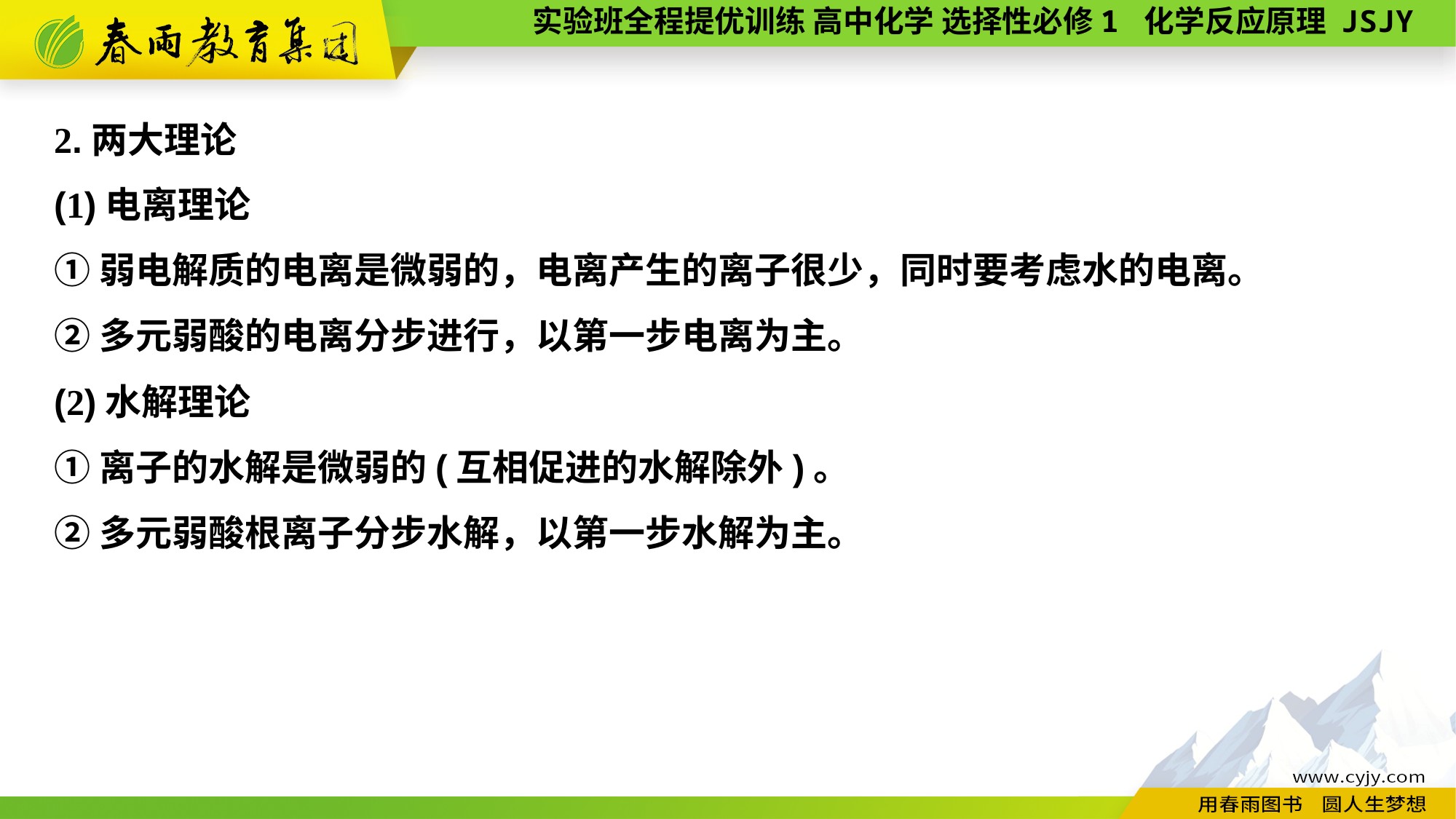

2.两大理论
(1)电离理论
①弱电解质的电离是微弱的，电离产生的离子很少，同时要考虑水的电离。
②多元弱酸的电离分步进行，以第一步电离为主。
(2)水解理论
①离子的水解是微弱的(互相促进的水解除外)。
②多元弱酸根离子分步水解，以第一步水解为主。